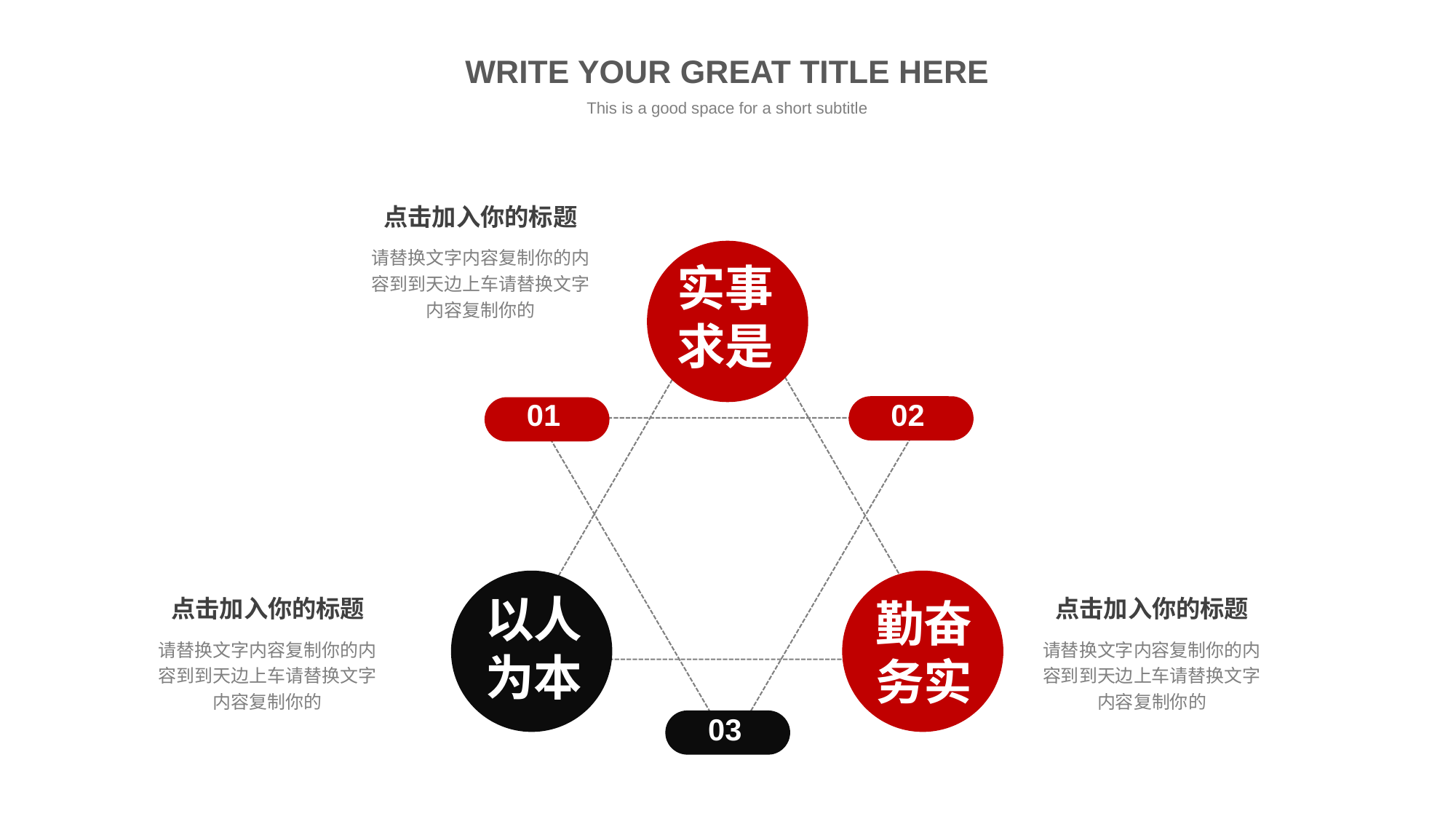

WRITE YOUR GREAT TITLE HERE
This is a good space for a short subtitle
点击加入你的标题
请替换文字内容复制你的内容到到天边上车请替换文字内容复制你的

实事
求是

02

01

  TEXT   HERE

以人
为本

勤奋
务实
点击加入你的标题
点击加入你的标题
请替换文字内容复制你的内容到到天边上车请替换文字内容复制你的
请替换文字内容复制你的内容到到天边上车请替换文字内容复制你的
03